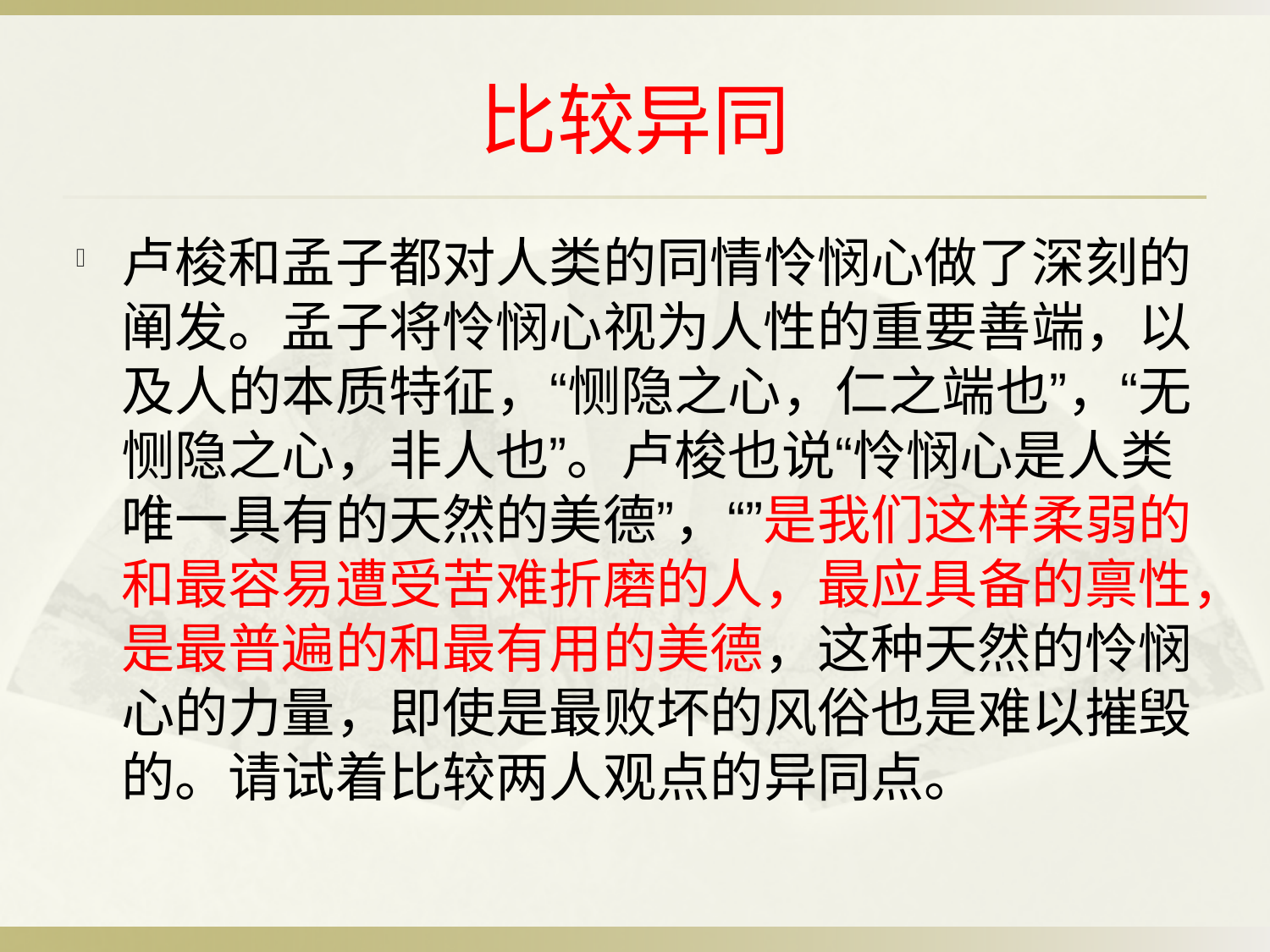

# 比较异同
卢梭和孟子都对人类的同情怜悯心做了深刻的阐发。孟子将怜悯心视为人性的重要善端，以及人的本质特征，“恻隐之心，仁之端也”，“无恻隐之心，非人也”。卢梭也说“怜悯心是人类唯一具有的天然的美德”，“”是我们这样柔弱的和最容易遭受苦难折磨的人，最应具备的禀性，是最普遍的和最有用的美德，这种天然的怜悯心的力量，即使是最败坏的风俗也是难以摧毁的。请试着比较两人观点的异同点。